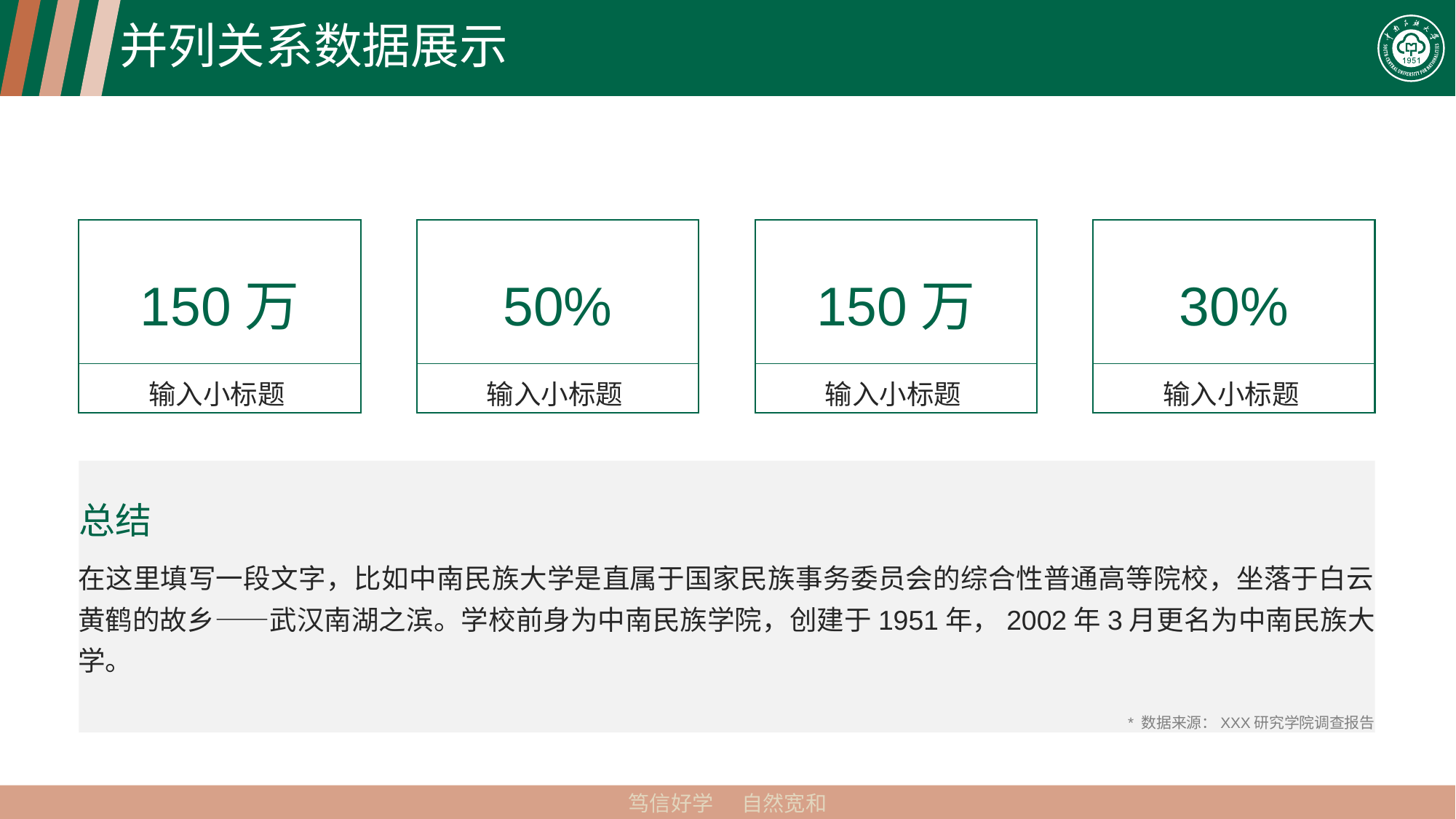

# 并列关系数据展示

150万
输入小标题

50%
输入小标题

150万
输入小标题

30%
输入小标题

总结
在这里填写一段文字，比如中南民族大学是直属于国家民族事务委员会的综合性普通高等院校，坐落于白云黄鹤的故乡——武汉南湖之滨。学校前身为中南民族学院，创建于1951年，2002年3月更名为中南民族大学。
* 数据来源：XXX研究学院调查报告